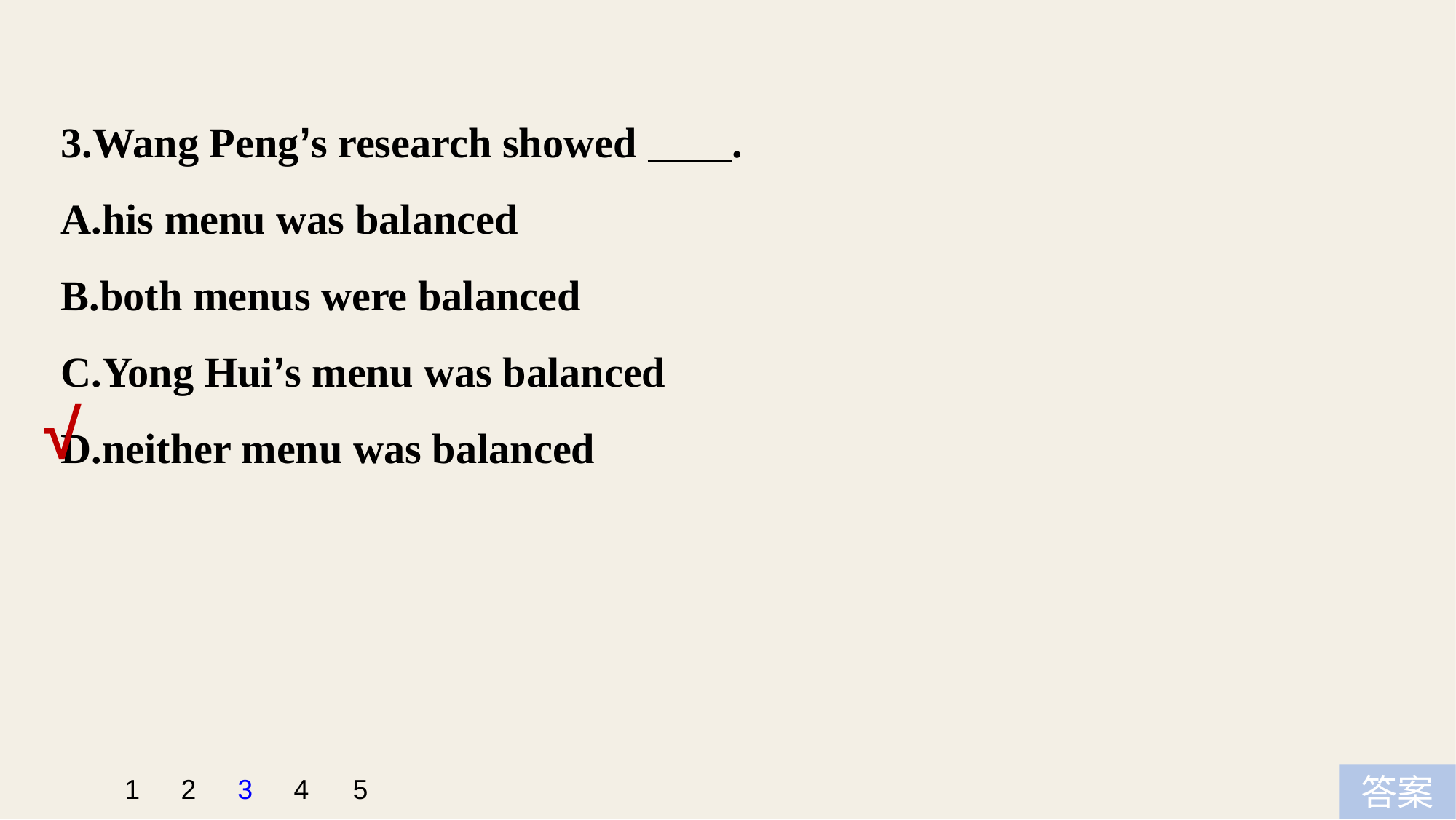

3.Wang Peng’s research showed         .
A.his menu was balanced
B.both menus were balanced
C.Yong Hui’s menu was balanced
D.neither menu was balanced
√
5
1
2
3
4
答案